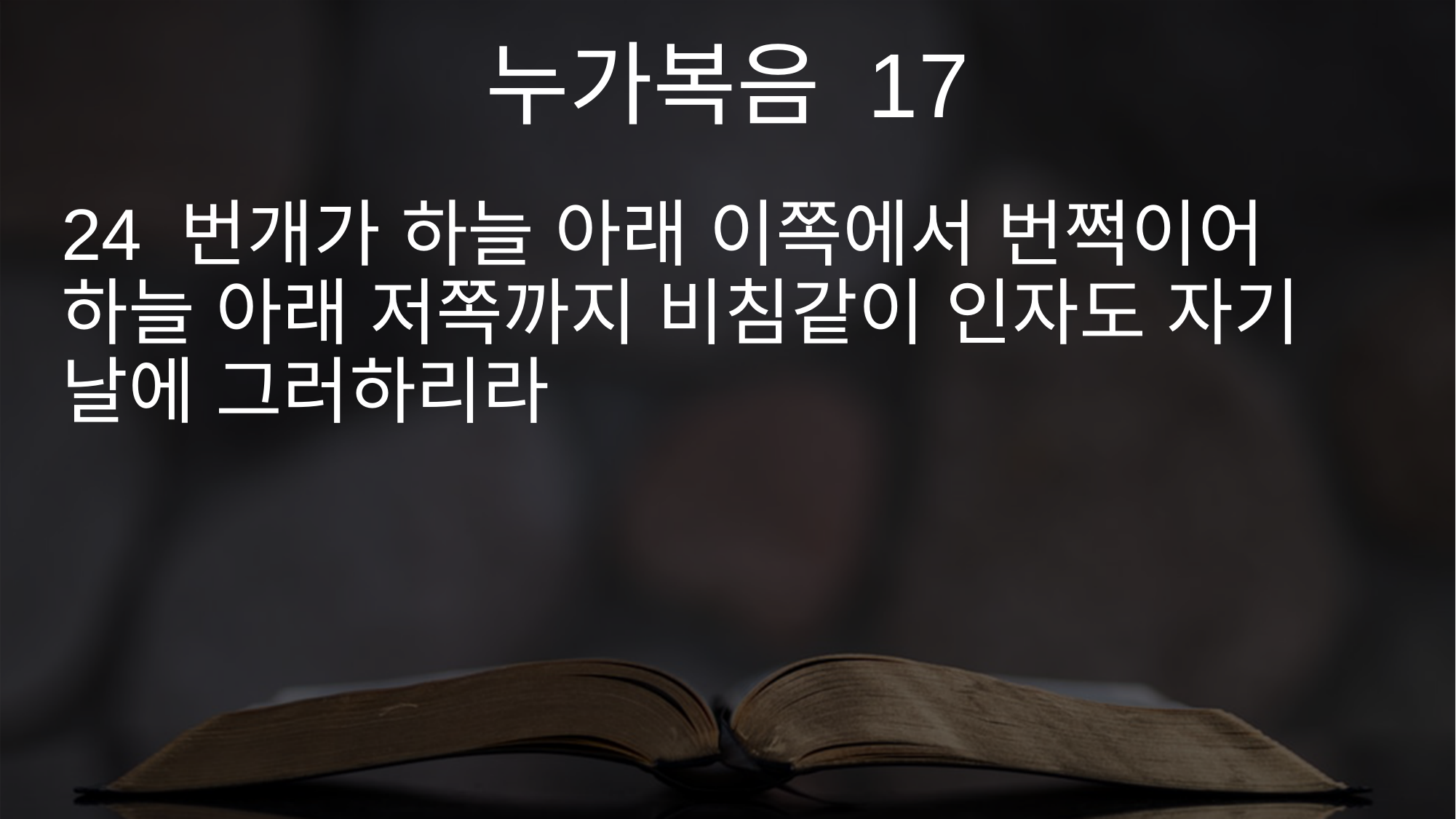

누가복음 17
24 번개가 하늘 아래 이쪽에서 번쩍이어 하늘 아래 저쪽까지 비침같이 인자도 자기 날에 그러하리라